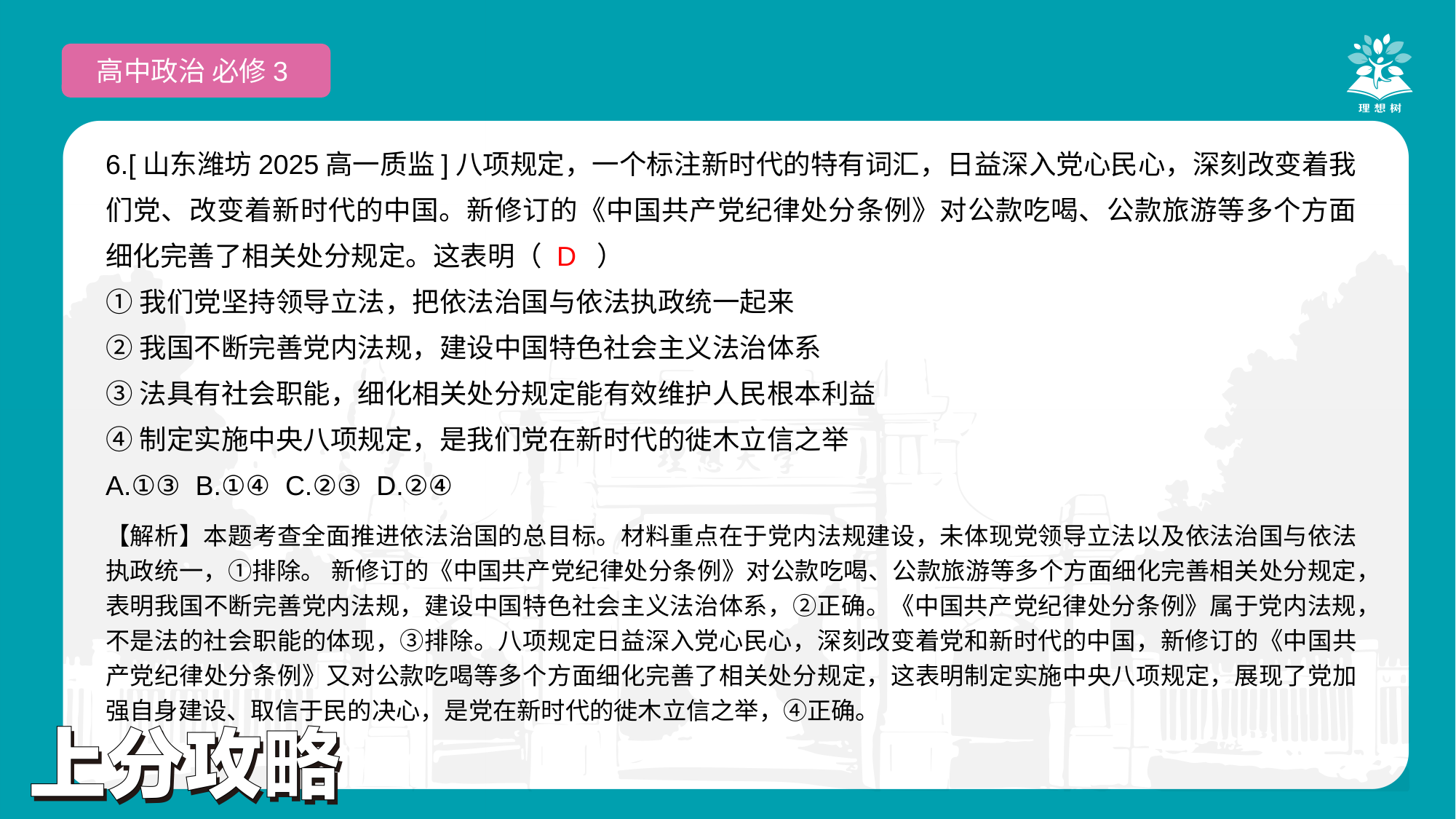

高中政治 必修3
6.[山东潍坊2025高一质监]八项规定，一个标注新时代的特有词汇，日益深入党心民心，深刻改变着我们党、改变着新时代的中国。新修订的《中国共产党纪律处分条例》对公款吃喝、公款旅游等多个方面细化完善了相关处分规定。这表明（　　）
①我们党坚持领导立法，把依法治国与依法执政统一起来
②我国不断完善党内法规，建设中国特色社会主义法治体系
③法具有社会职能，细化相关处分规定能有效维护人民根本利益
④制定实施中央八项规定，是我们党在新时代的徙木立信之举
A.①③  B.①④  C.②③  D.②④
 D
【解析】本题考查全面推进依法治国的总目标。材料重点在于党内法规建设，未体现党领导立法以及依法治国与依法执政统一，①排除。 新修订的《中国共产党纪律处分条例》对公款吃喝、公款旅游等多个方面细化完善相关处分规定，表明我国不断完善党内法规，建设中国特色社会主义法治体系，②正确。《中国共产党纪律处分条例》属于党内法规，不是法的社会职能的体现，③排除。八项规定日益深入党心民心，深刻改变着党和新时代的中国，新修订的《中国共产党纪律处分条例》又对公款吃喝等多个方面细化完善了相关处分规定，这表明制定实施中央八项规定，展现了党加强自身建设、取信于民的决心，是党在新时代的徙木立信之举，④正确。